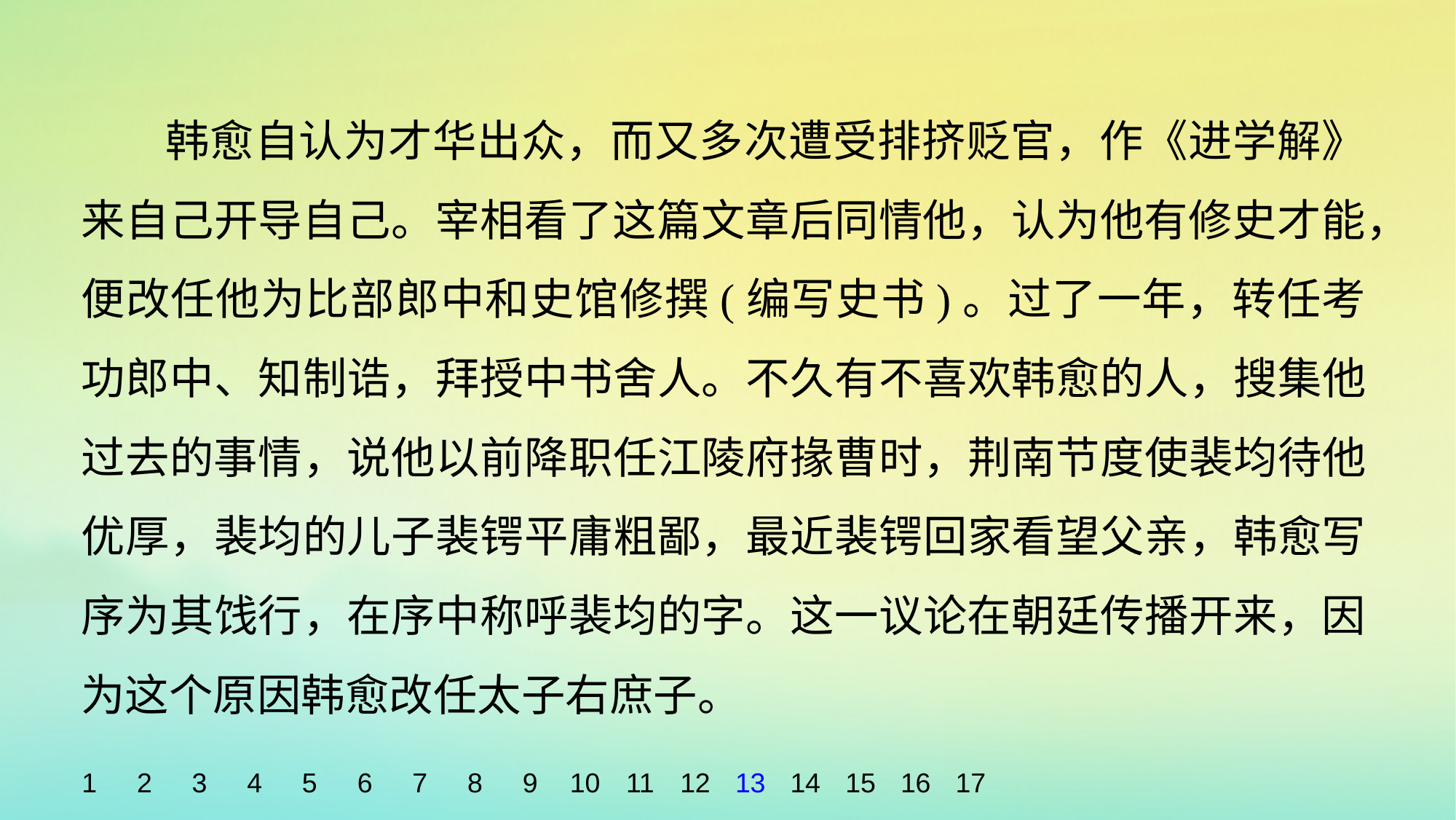

韩愈自认为才华出众，而又多次遭受排挤贬官，作《进学解》来自己开导自己。宰相看了这篇文章后同情他，认为他有修史才能，便改任他为比部郎中和史馆修撰(编写史书)。过了一年，转任考功郎中、知制诰，拜授中书舍人。不久有不喜欢韩愈的人，搜集他过去的事情，说他以前降职任江陵府掾曹时，荆南节度使裴均待他优厚，裴均的儿子裴锷平庸粗鄙，最近裴锷回家看望父亲，韩愈写序为其饯行，在序中称呼裴均的字。这一议论在朝廷传播开来，因为这个原因韩愈改任太子右庶子。
1
2
3
4
5
6
7
8
9
10
11
12
13
14
15
16
17